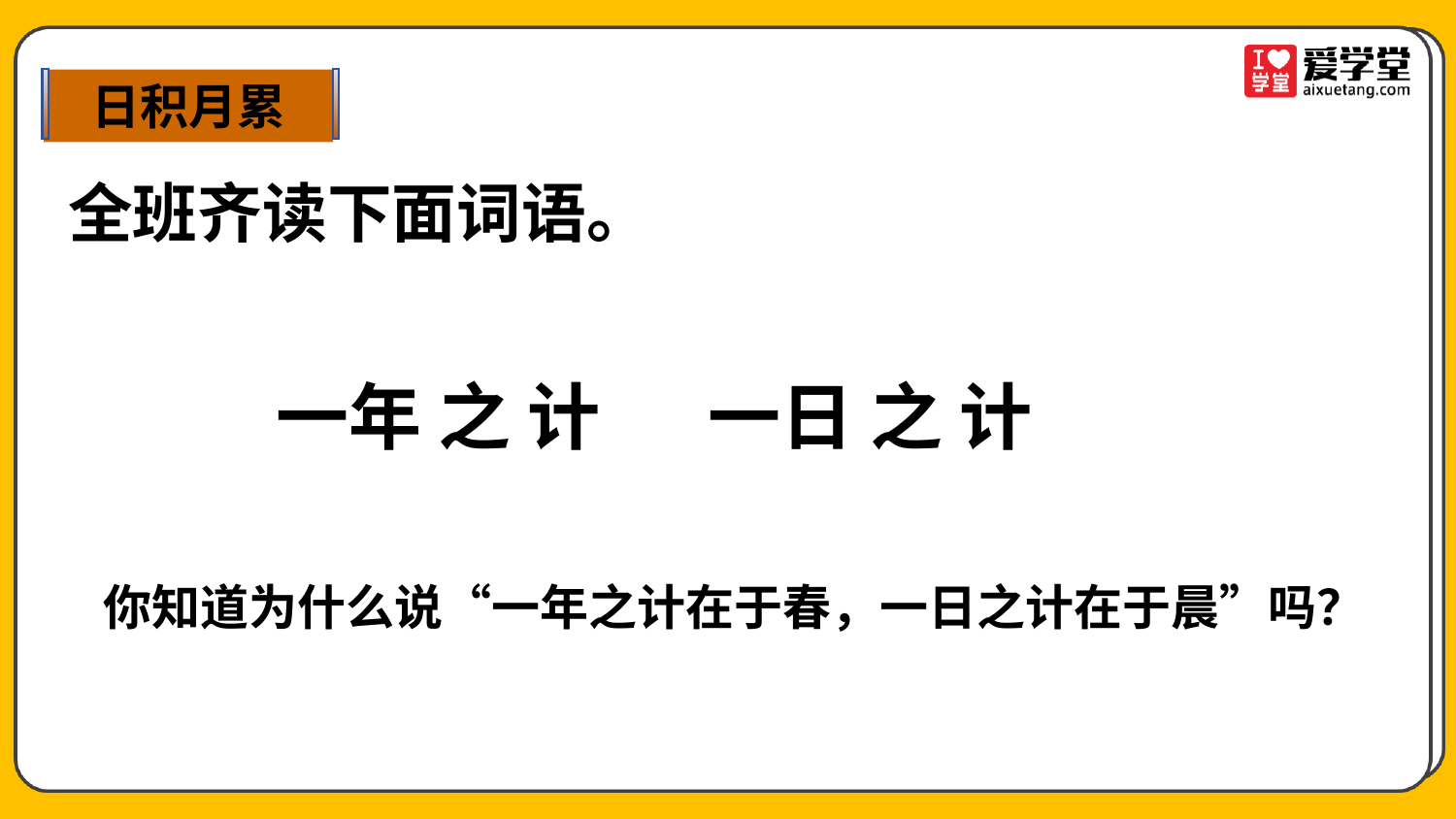

日积月累
全班齐读下面词语。
一年 之 计
一日 之 计
你知道为什么说“一年之计在于春，一日之计在于晨”吗？